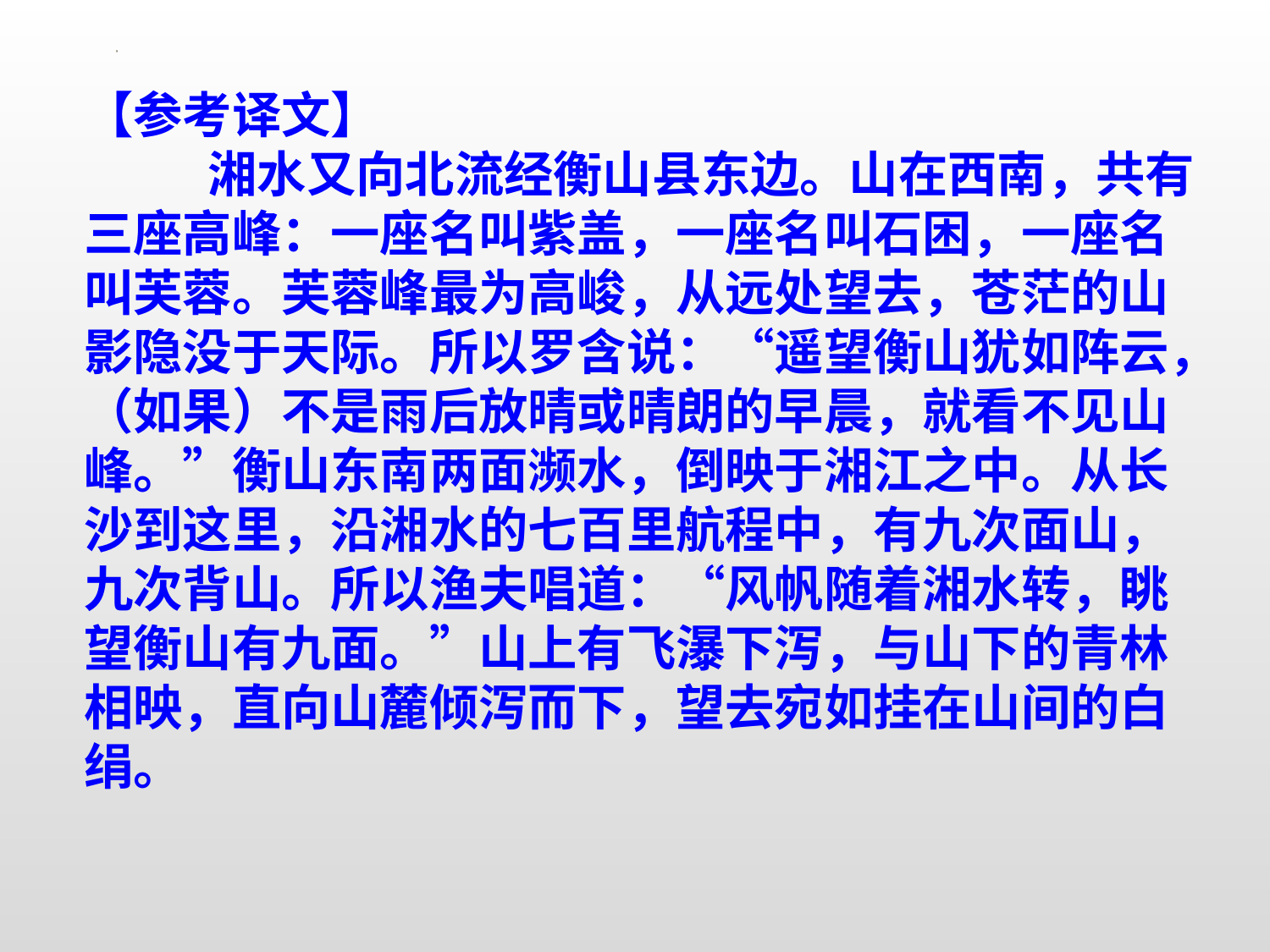

【参考译文】
          湘水又向北流经衡山县东边。山在西南，共有三座高峰：一座名叫紫盖，一座名叫石困，一座名叫芙蓉。芙蓉峰最为高峻，从远处望去，苍茫的山影隐没于天际。所以罗含说：“遥望衡山犹如阵云，（如果）不是雨后放晴或晴朗的早晨，就看不见山峰。”衡山东南两面濒水，倒映于湘江之中。从长沙到这里，沿湘水的七百里航程中，有九次面山，九次背山。所以渔夫唱道：“风帆随着湘水转，眺望衡山有九面。”山上有飞瀑下泻，与山下的青林相映，直向山麓倾泻而下，望去宛如挂在山间的白绢。